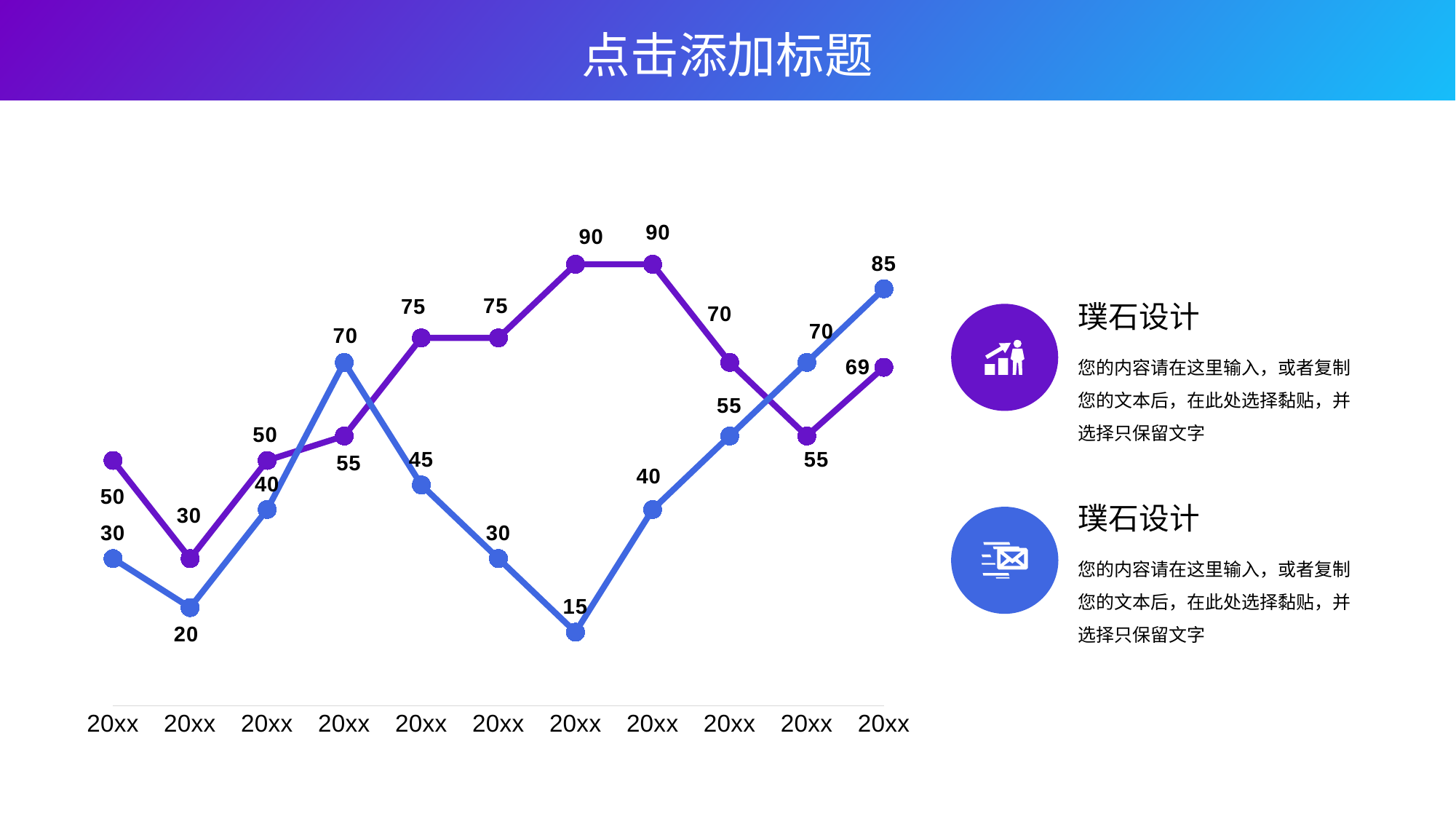

# 点击添加标题

### Chart

| Category | value1 | value2 |
|---|---|---|
| 20xx | 50.0 | 30.0 |
| 20xx | 30.0 | 20.0 |
| 20xx | 50.0 | 40.0 |
| 20xx | 55.0 | 70.0 |
| 20xx | 75.0 | 45.0 |
| 20xx | 75.0 | 30.0 |
| 20xx | 90.0 | 15.0 |
| 20xx | 90.0 | 40.0 |
| 20xx | 70.0 | 55.0 |
| 20xx | 55.0 | 70.0 |
| 20xx | 69.0 | 85.0 |
璞石设计

您的内容请在这里输入，或者复制您的文本后，在此处选择黏贴，并选择只保留文字
璞石设计

您的内容请在这里输入，或者复制您的文本后，在此处选择黏贴，并选择只保留文字